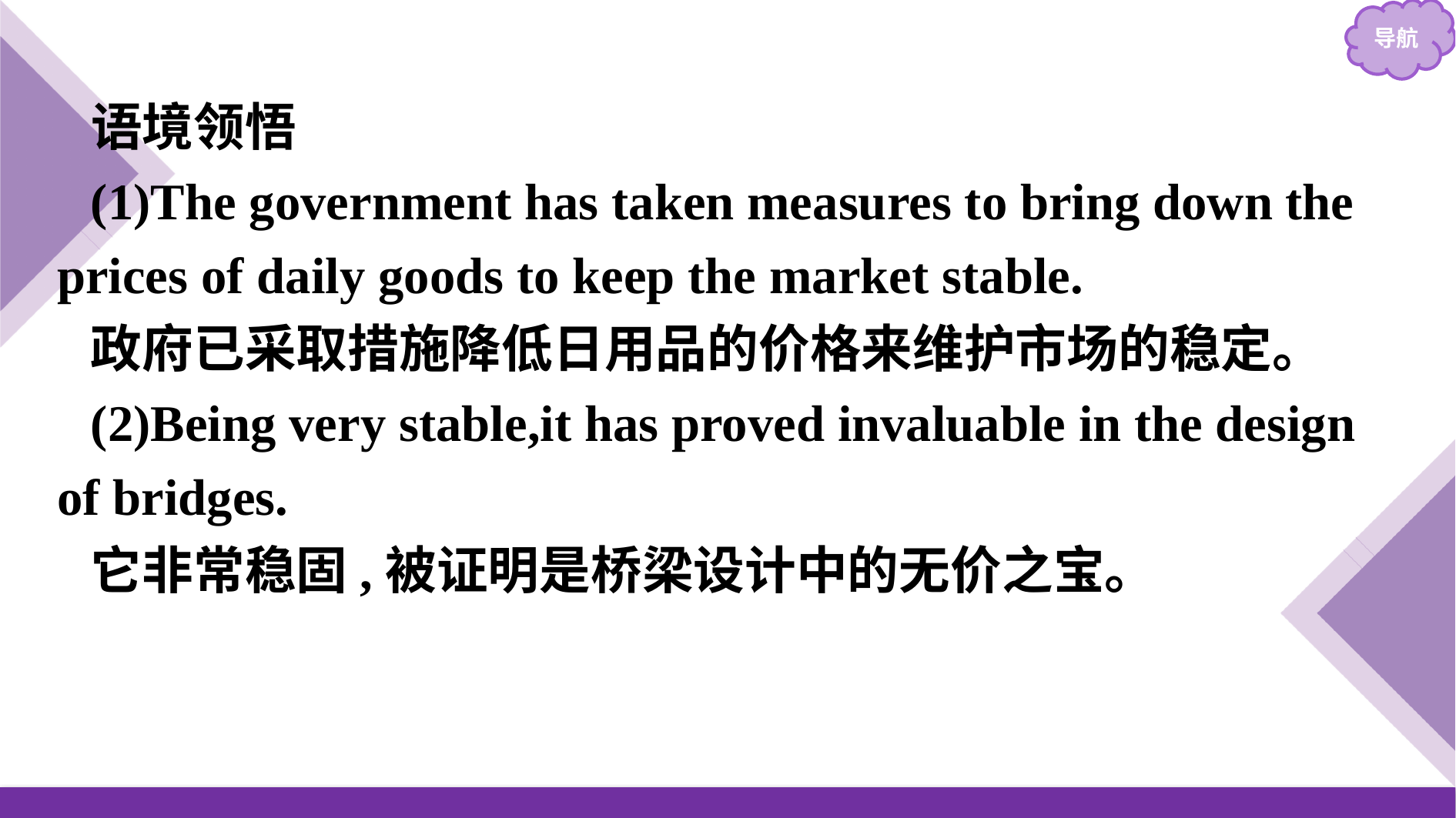

语境领悟
(1)The government has taken measures to bring down the prices of daily goods to keep the market stable.
政府已采取措施降低日用品的价格来维护市场的稳定。
(2)Being very stable,it has proved invaluable in the design of bridges.
它非常稳固,被证明是桥梁设计中的无价之宝。